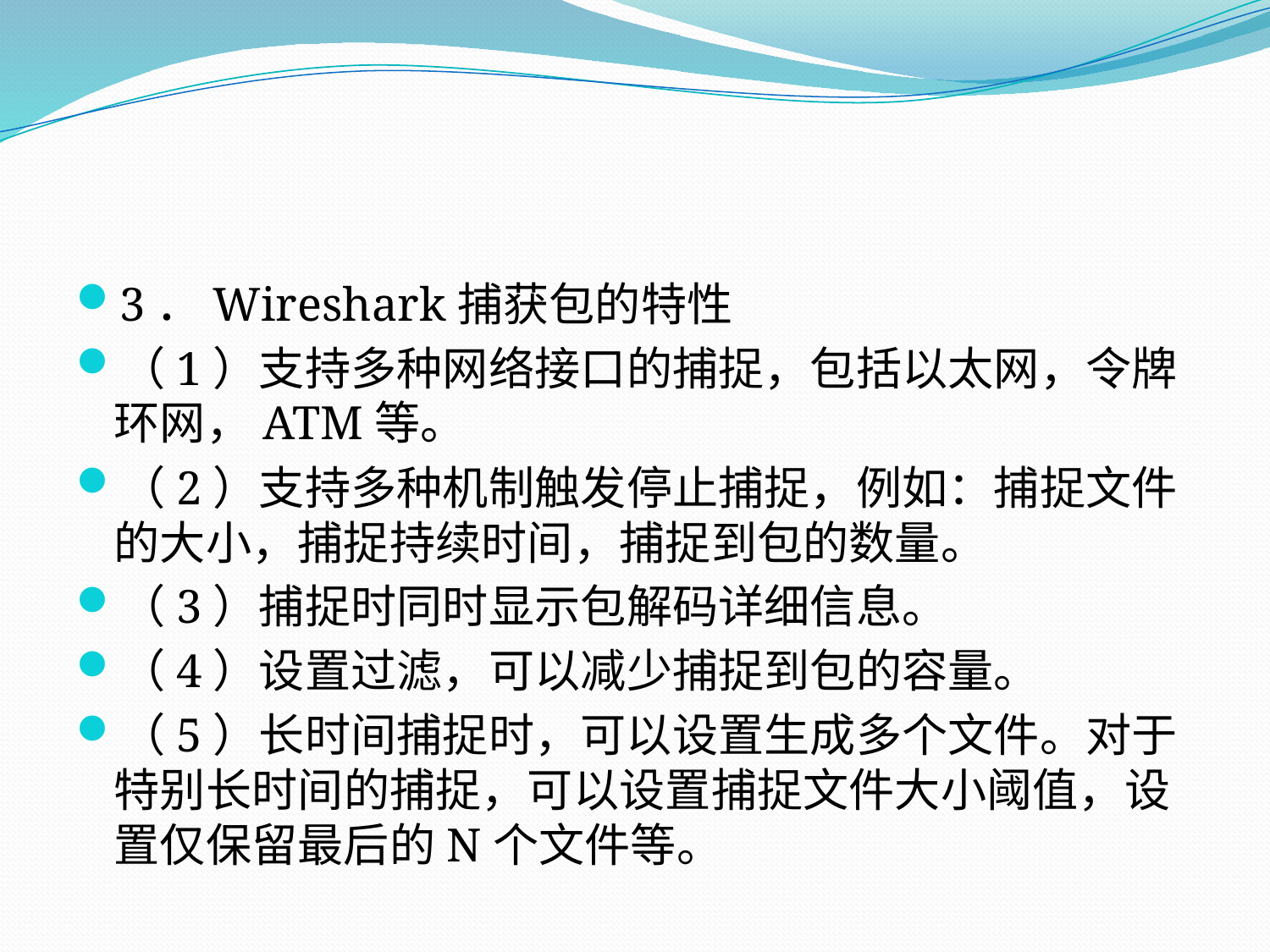

#
3．Wireshark捕获包的特性
（1）支持多种网络接口的捕捉，包括以太网，令牌环网，ATM等。
（2）支持多种机制触发停止捕捉，例如：捕捉文件的大小，捕捉持续时间，捕捉到包的数量。
（3）捕捉时同时显示包解码详细信息。
（4）设置过滤，可以减少捕捉到包的容量。
（5）长时间捕捉时，可以设置生成多个文件。对于特别长时间的捕捉，可以设置捕捉文件大小阈值，设置仅保留最后的N个文件等。